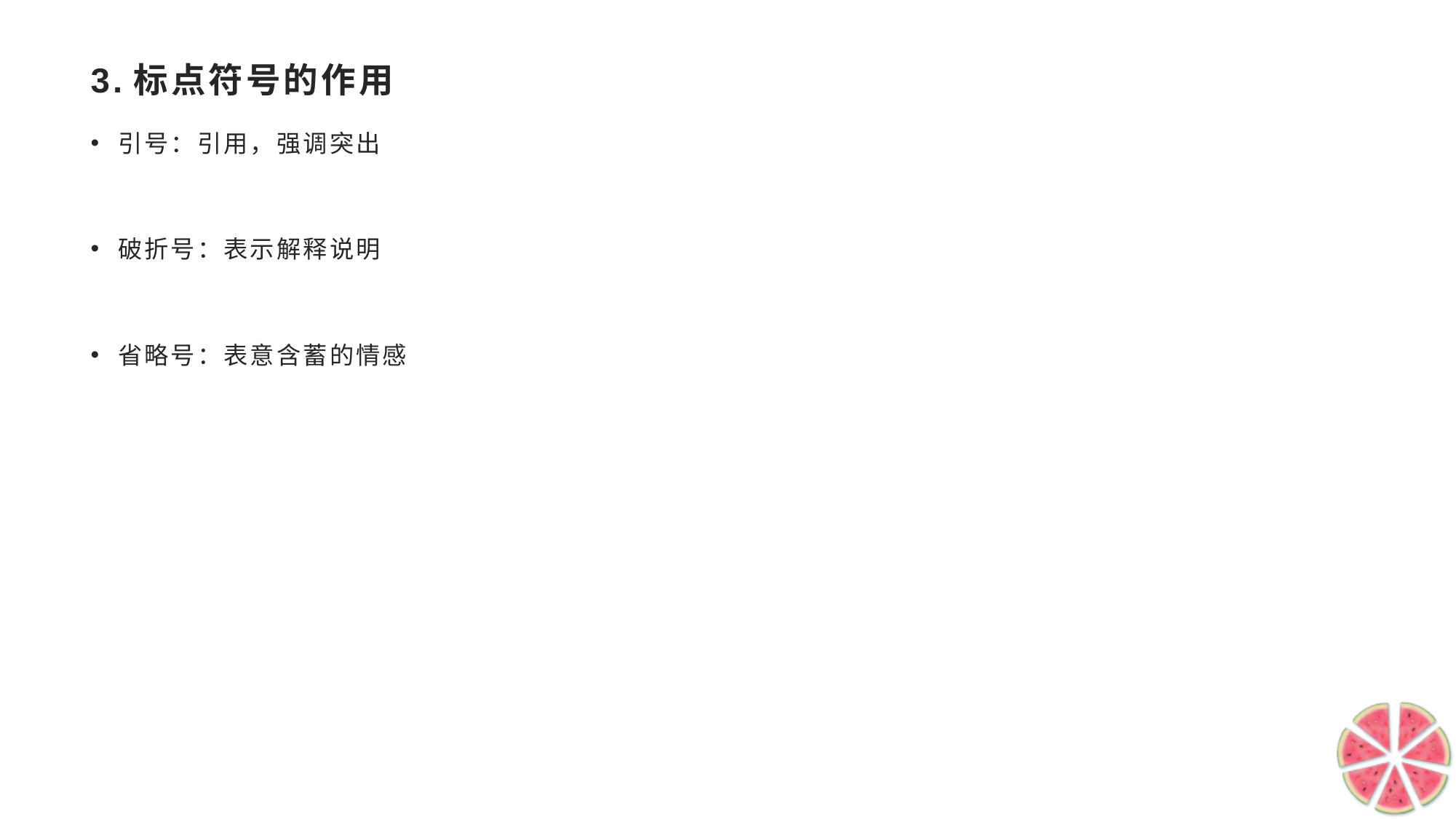

# 3.标点符号的作用
引号：引用，强调突出

破折号：表示解释说明

省略号：表意含蓄的情感